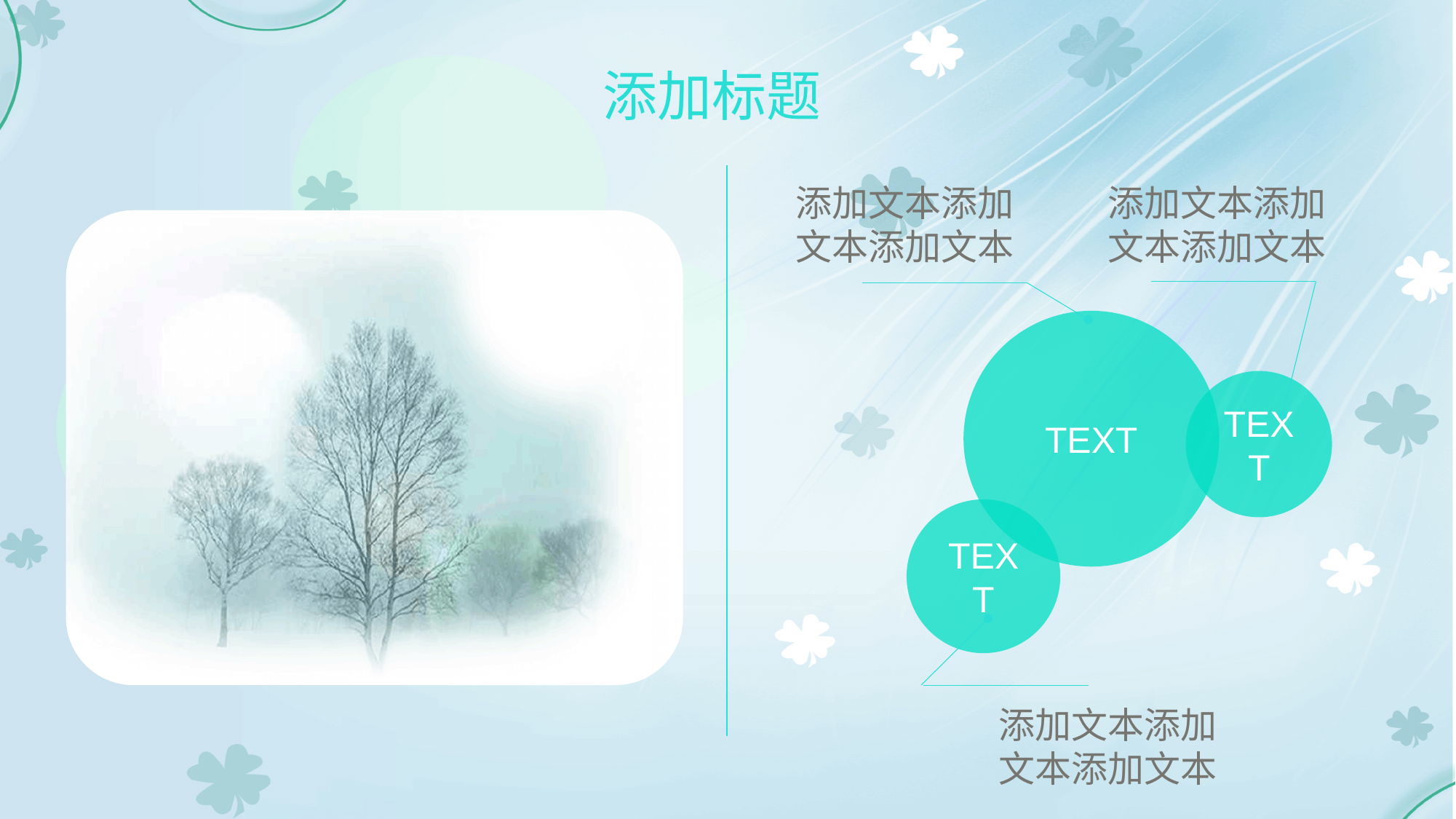

添加标题
添加文本添加文本添加文本
添加文本添加文本添加文本

TEXT
TEXT
TEXT
添加文本添加文本添加文本